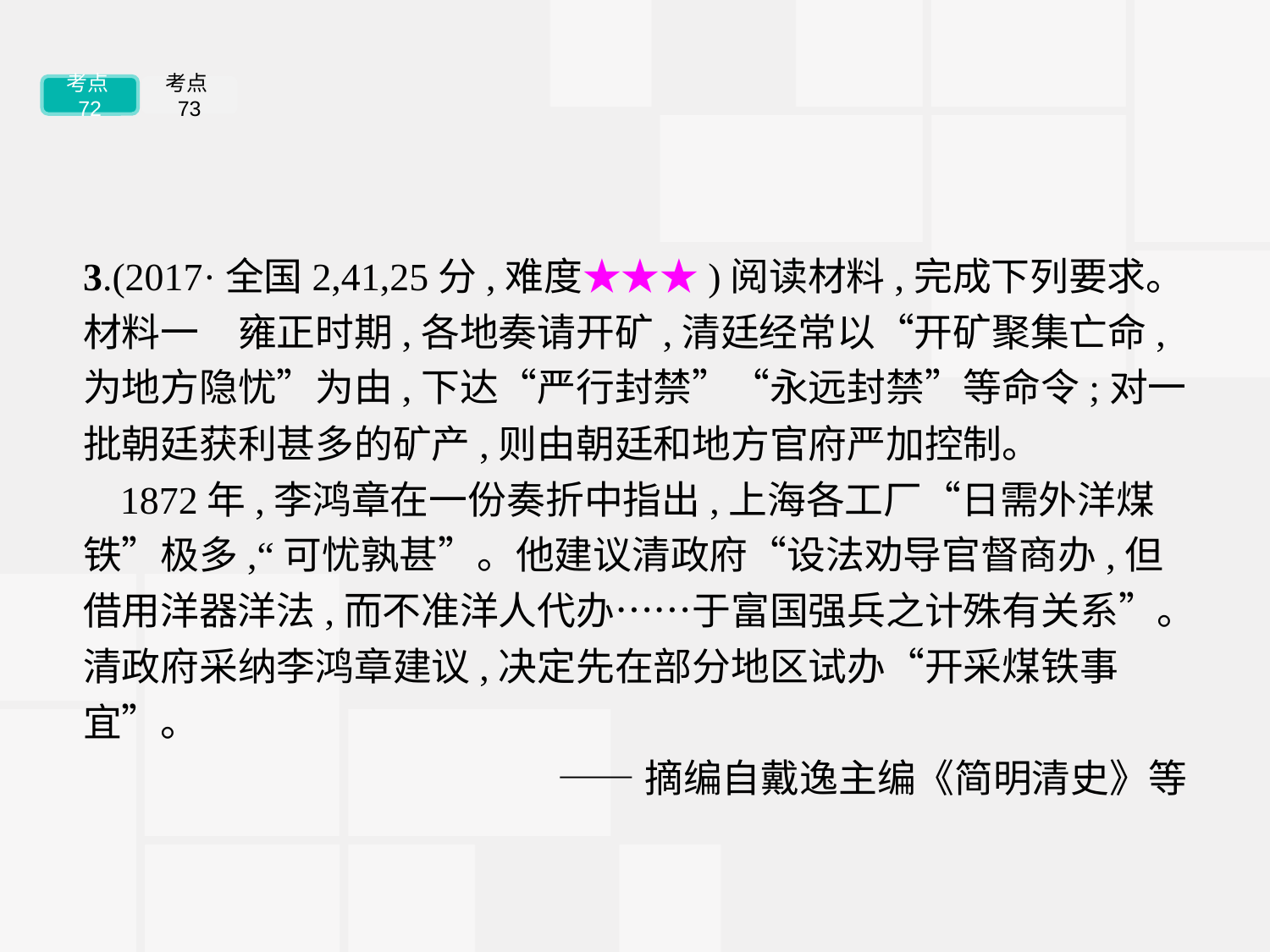

考点72
考点73
3.(2017·全国2,41,25分,难度★★★)阅读材料,完成下列要求。
材料一　雍正时期,各地奏请开矿,清廷经常以“开矿聚集亡命,为地方隐忧”为由,下达“严行封禁”“永远封禁”等命令;对一批朝廷获利甚多的矿产,则由朝廷和地方官府严加控制。
1872年,李鸿章在一份奏折中指出,上海各工厂“日需外洋煤铁”极多,“可忧孰甚”。他建议清政府“设法劝导官督商办,但借用洋器洋法,而不准洋人代办……于富国强兵之计殊有关系”。清政府采纳李鸿章建议,决定先在部分地区试办“开采煤铁事宜”。
——摘编自戴逸主编《简明清史》等